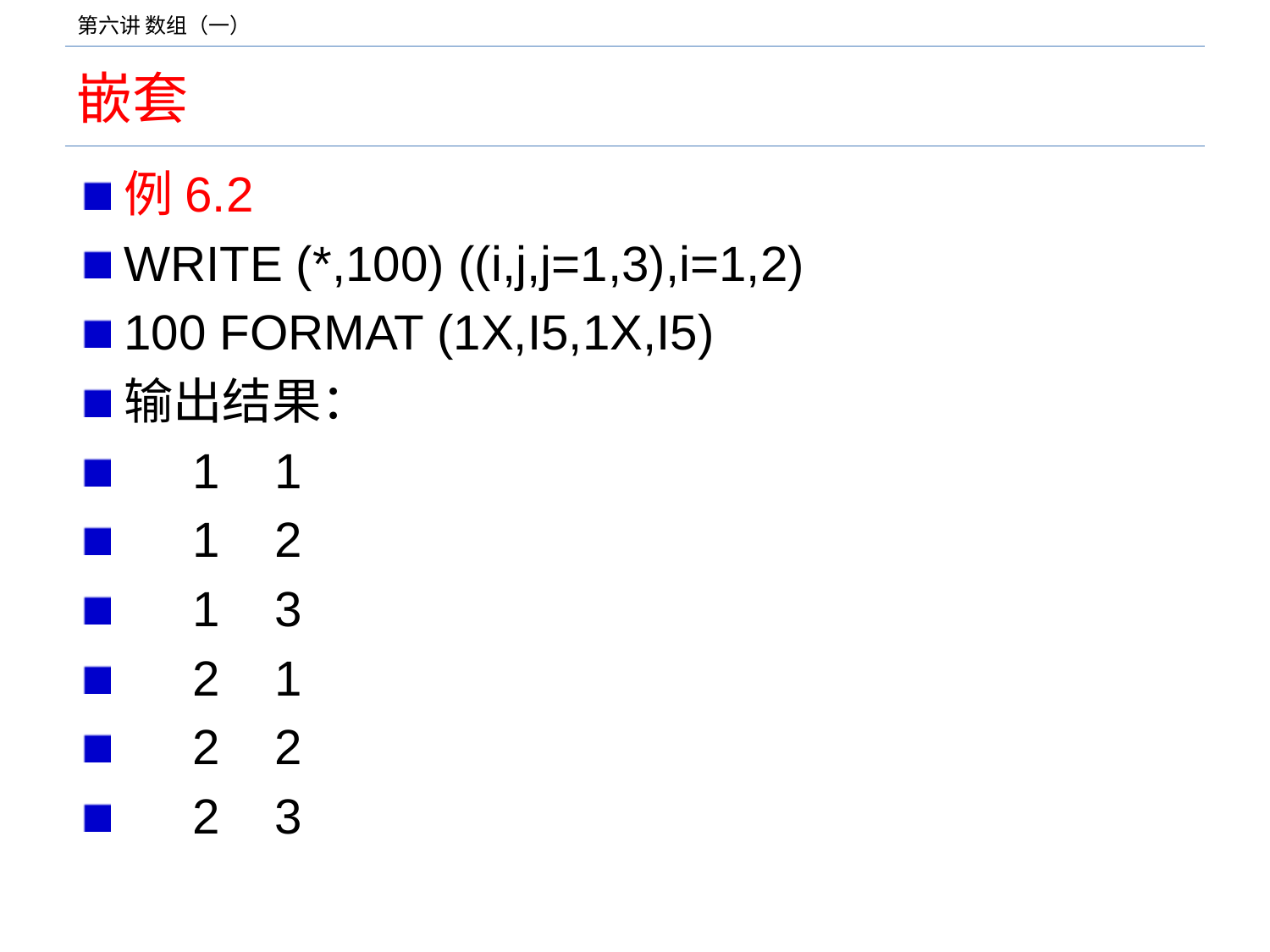

# 嵌套
例6.2
WRITE (*,100) ((i,j,j=1,3),i=1,2)
100 FORMAT (1X,I5,1X,I5)
输出结果：
     1    1
     1    2
     1    3
     2    1
     2    2
     2    3